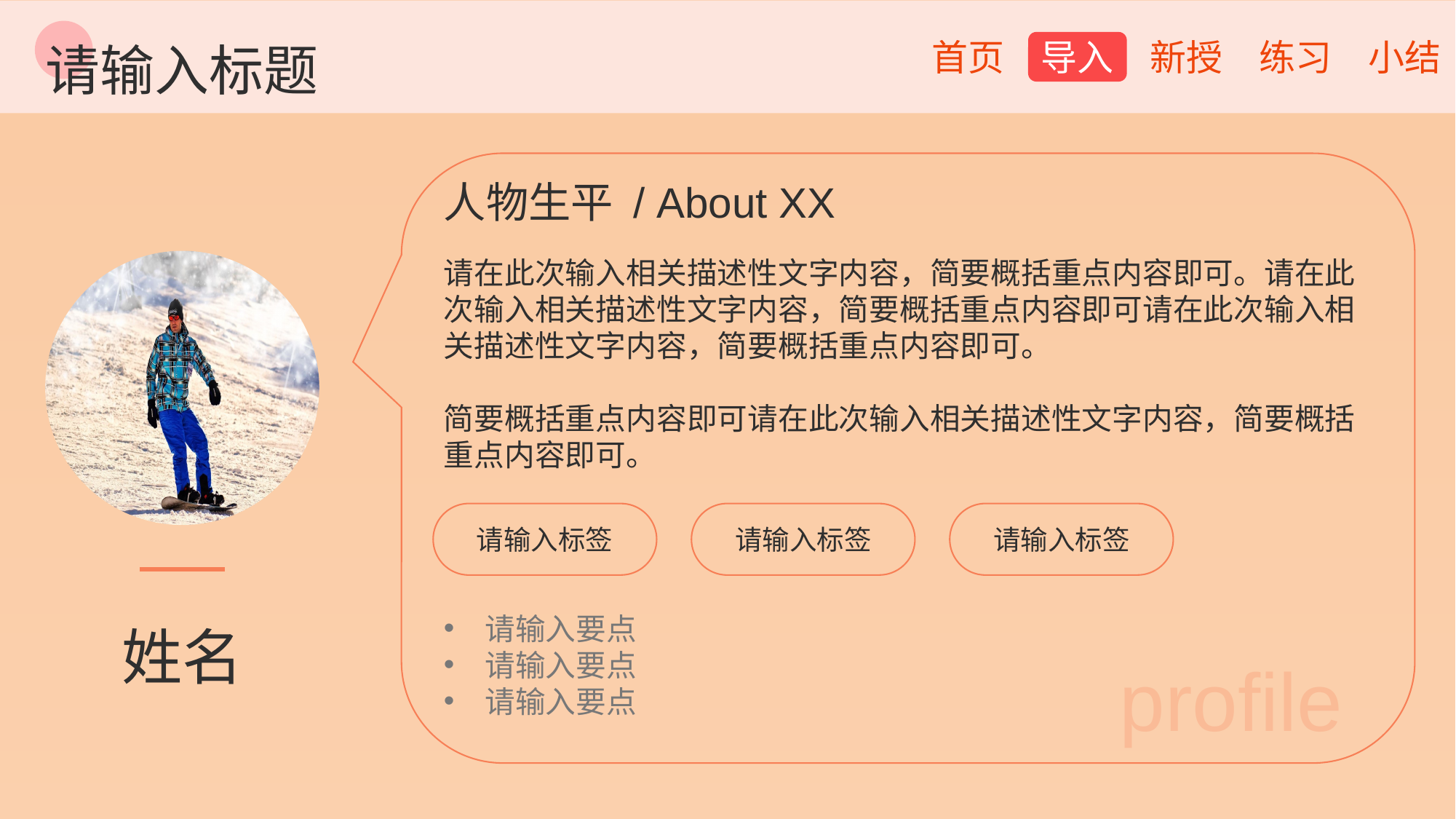

请输入标题

人物生平 / About XX
请在此次输入相关描述性文字内容，简要概括重点内容即可。请在此次输入相关描述性文字内容，简要概括重点内容即可请在此次输入相关描述性文字内容，简要概括重点内容即可。

简要概括重点内容即可请在此次输入相关描述性文字内容，简要概括重点内容即可。

请输入标签
请输入标签
请输入标签
请输入要点
请输入要点
请输入要点
姓名
 profile